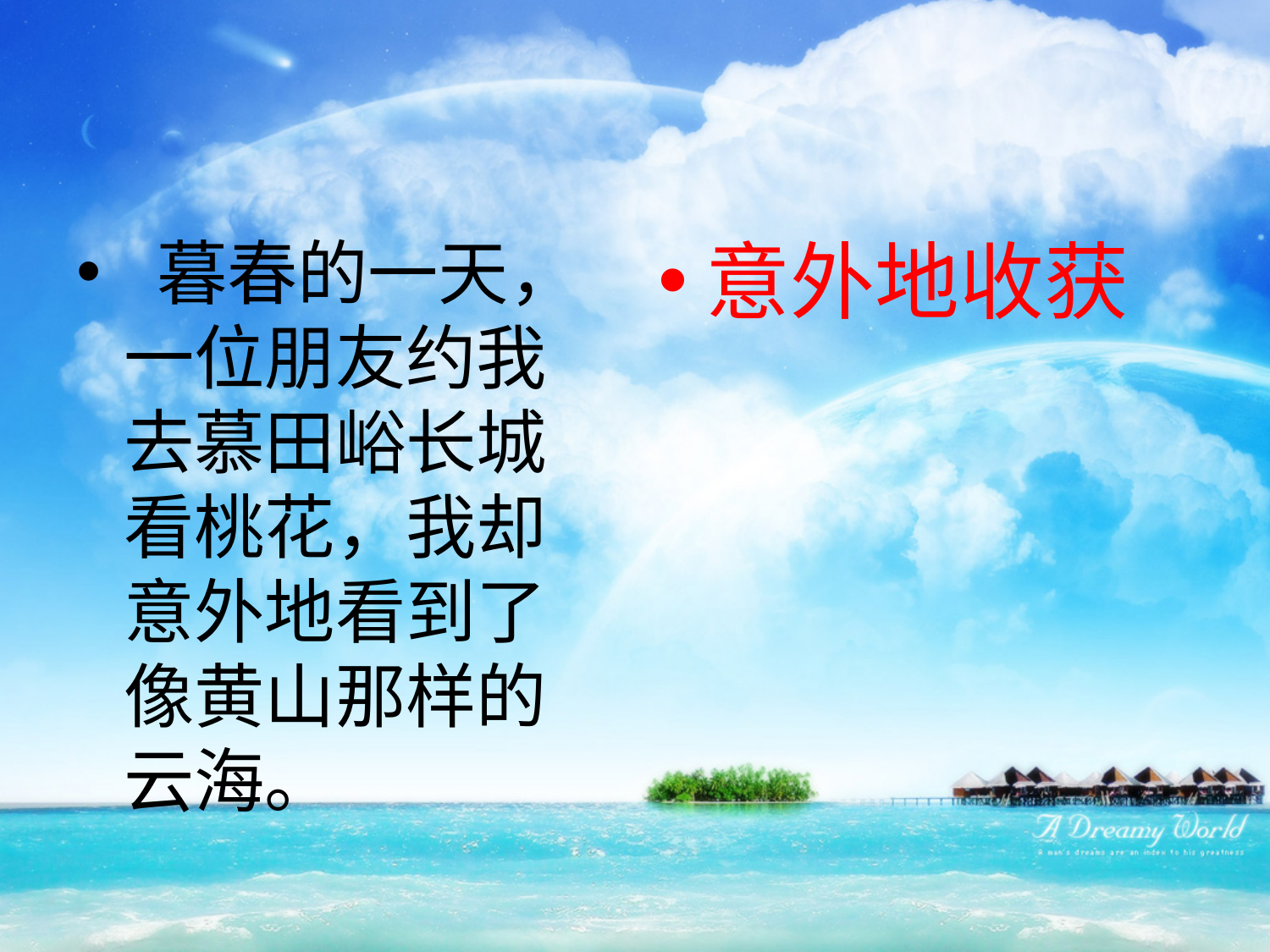

#
 暮春的一天，一位朋友约我去慕田峪长城看桃花，我却意外地看到了像黄山那样的云海。
意外地收获